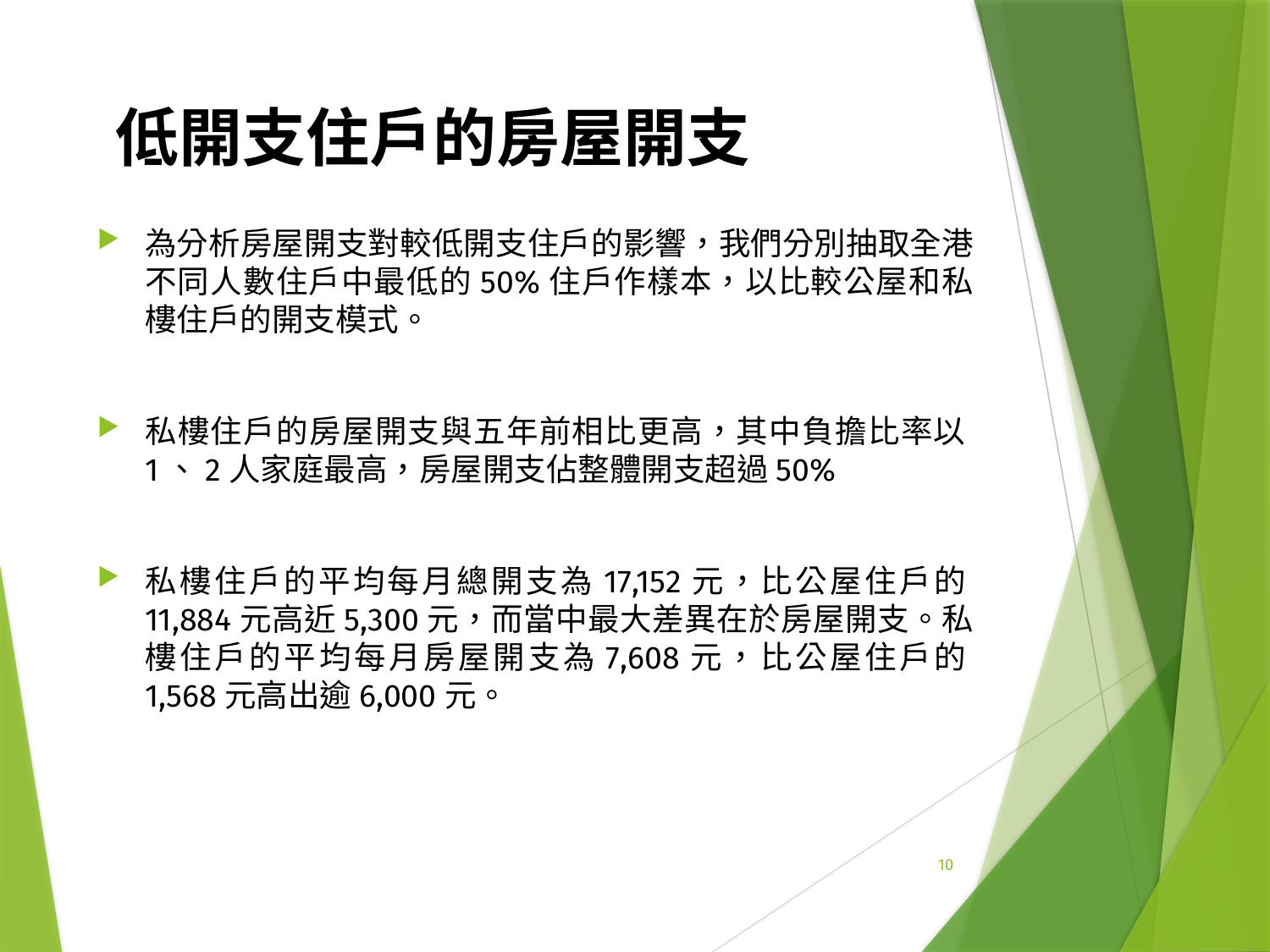

低開支住戶的房屋開支
為分析房屋開支對較低開支住戶的影響，我們分別抽取全港不同人數住戶中最低的50%住戶作樣本，以比較公屋和私樓住戶的開支模式。

私樓住戶的房屋開支與五年前相比更高，其中負擔比率以1、2人家庭最高，房屋開支佔整體開支超過50%

私樓住戶的平均每月總開支為17,152元，比公屋住戶的11,884元高近5,300元，而當中最大差異在於房屋開支。私樓住戶的平均每月房屋開支為7,608元，比公屋住戶的1,568元高出逾6,000元。

10